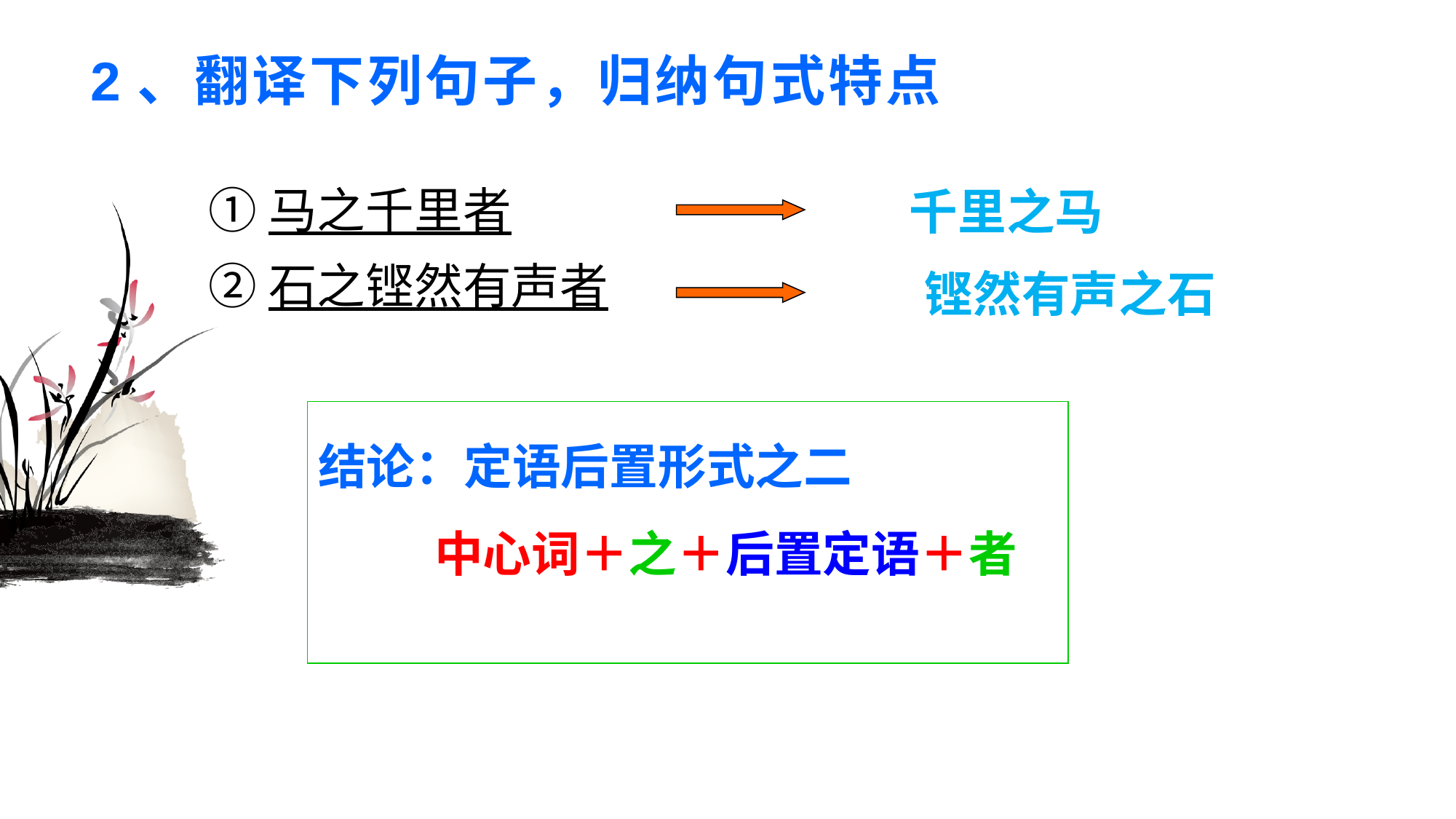

# 2、翻译下列句子，归纳句式特点
①马之千里者
②石之铿然有声者
千里之马

铿然有声之石

结论：定语后置形式之二
           中心词＋之＋后置定语＋者